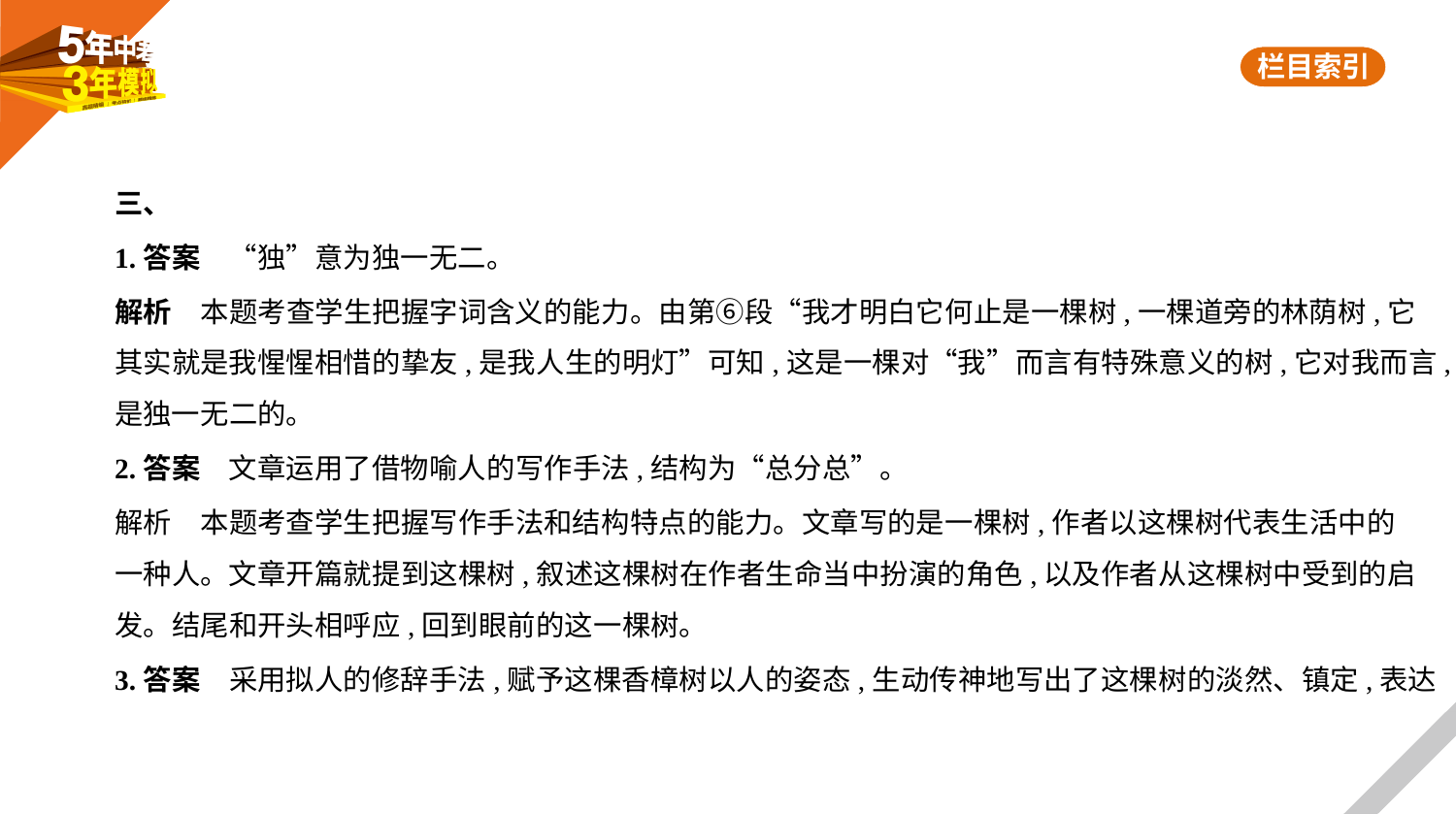

三、
1.答案　“独”意为独一无二。
解析　本题考查学生把握字词含义的能力。由第⑥段“我才明白它何止是一棵树,一棵道旁的林荫树,它
其实就是我惺惺相惜的挚友,是我人生的明灯”可知,这是一棵对“我”而言有特殊意义的树,它对我而言,
是独一无二的。
2.答案　文章运用了借物喻人的写作手法,结构为“总分总”。
解析　本题考查学生把握写作手法和结构特点的能力。文章写的是一棵树,作者以这棵树代表生活中的
一种人。文章开篇就提到这棵树,叙述这棵树在作者生命当中扮演的角色,以及作者从这棵树中受到的启
发。结尾和开头相呼应,回到眼前的这一棵树。
3.答案　采用拟人的修辞手法,赋予这棵香樟树以人的姿态,生动传神地写出了这棵树的淡然、镇定,表达